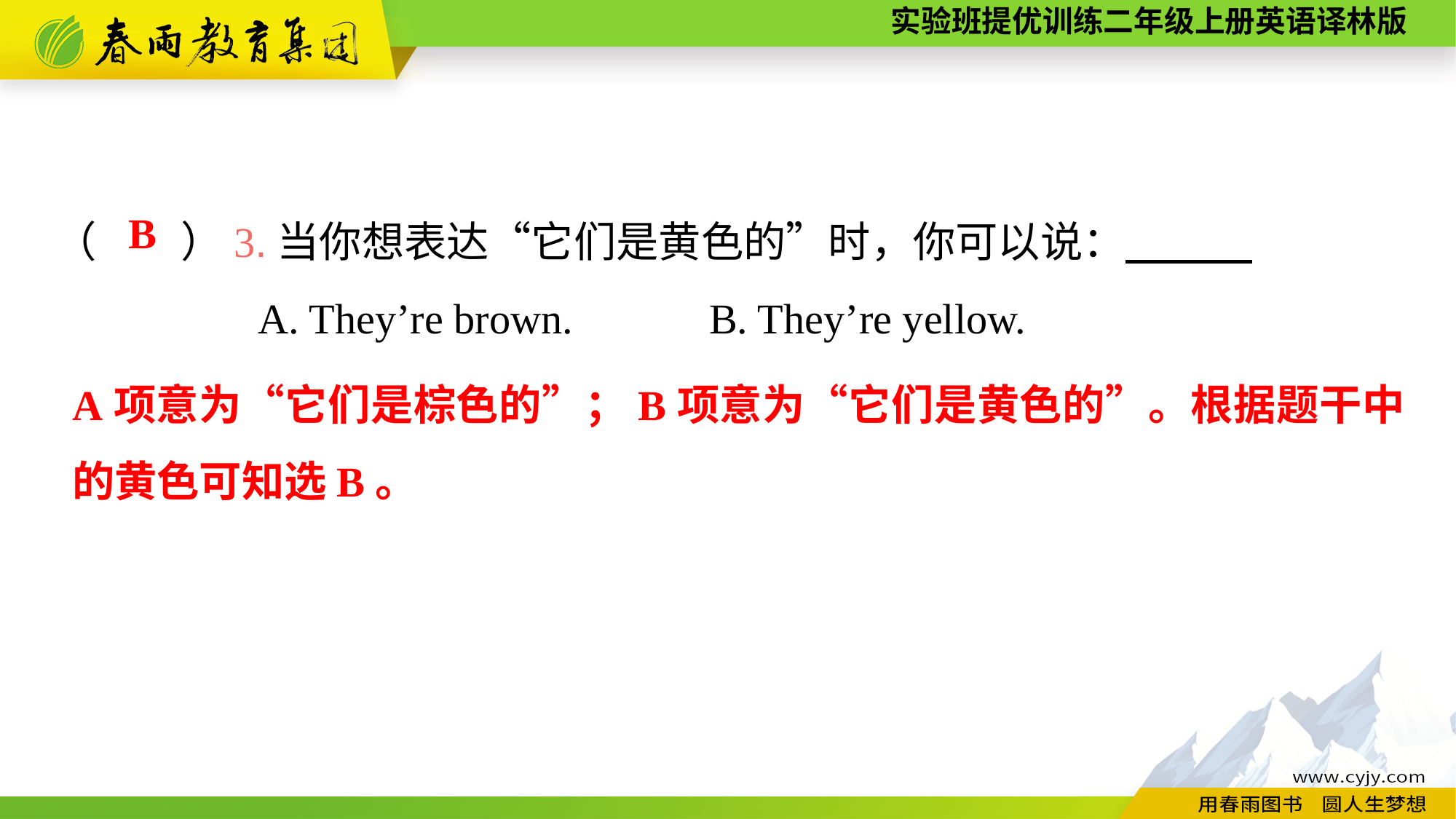

（　　）3.当你想表达“它们是黄色的”时，你可以说：
A. They’re brown.		B. They’re yellow.
B
A项意为“它们是棕色的”；B项意为“它们是黄色的”。根据题干中的黄色可知选B。